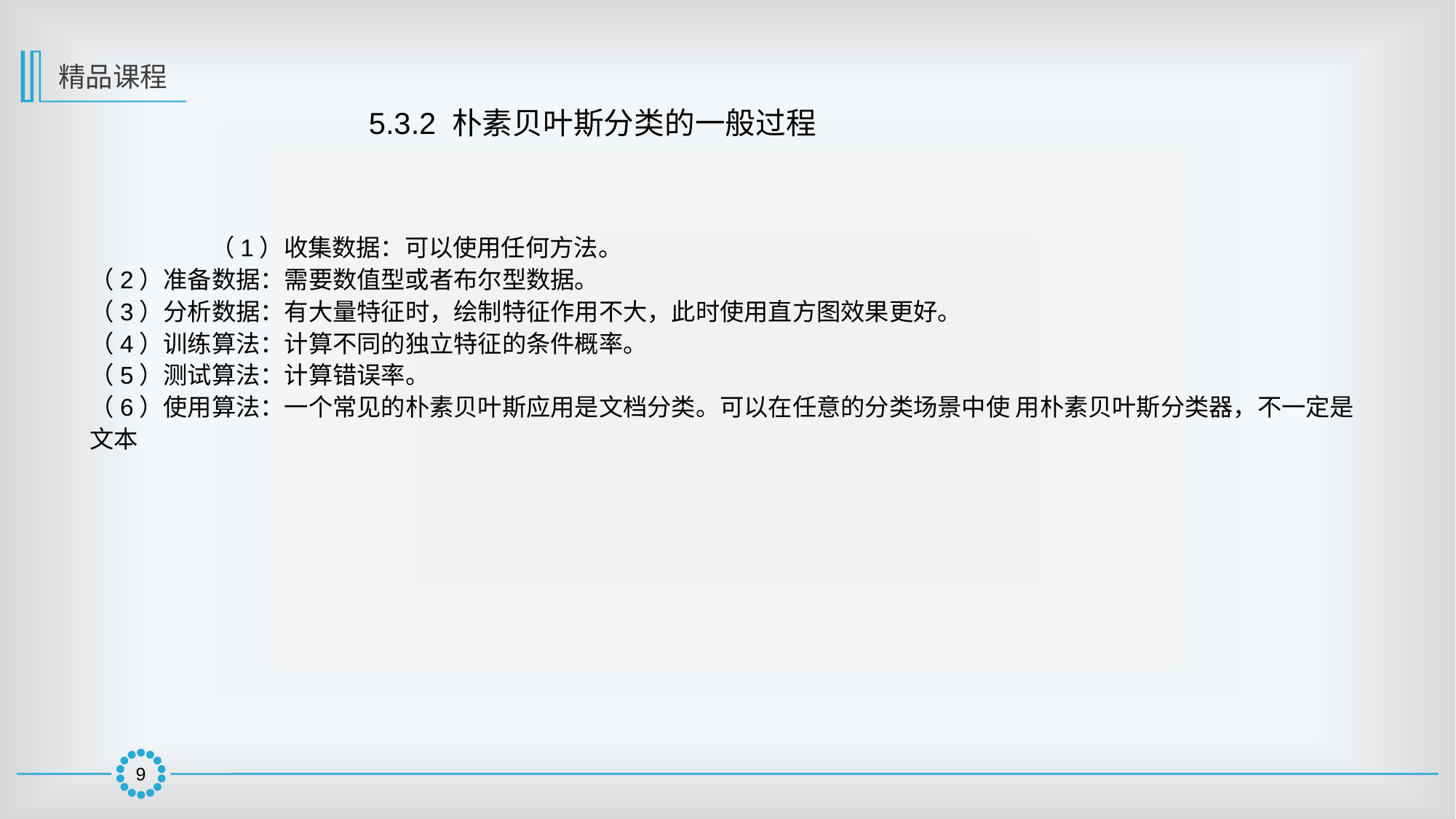

精品课程
5.3.2 朴素贝叶斯分类的一般过程
	 （1）收集数据：可以使用任何方法。
（2）准备数据：需要数值型或者布尔型数据。
（3）分析数据：有大量特征时，绘制特征作用不大，此时使用直方图效果更好。
（4）训练算法：计算不同的独立特征的条件概率。
（5）测试算法：计算错误率。
（6）使用算法：一个常见的朴素贝叶斯应用是文档分类。可以在任意的分类场景中使 用朴素贝叶斯分类器，不一定是文本

9